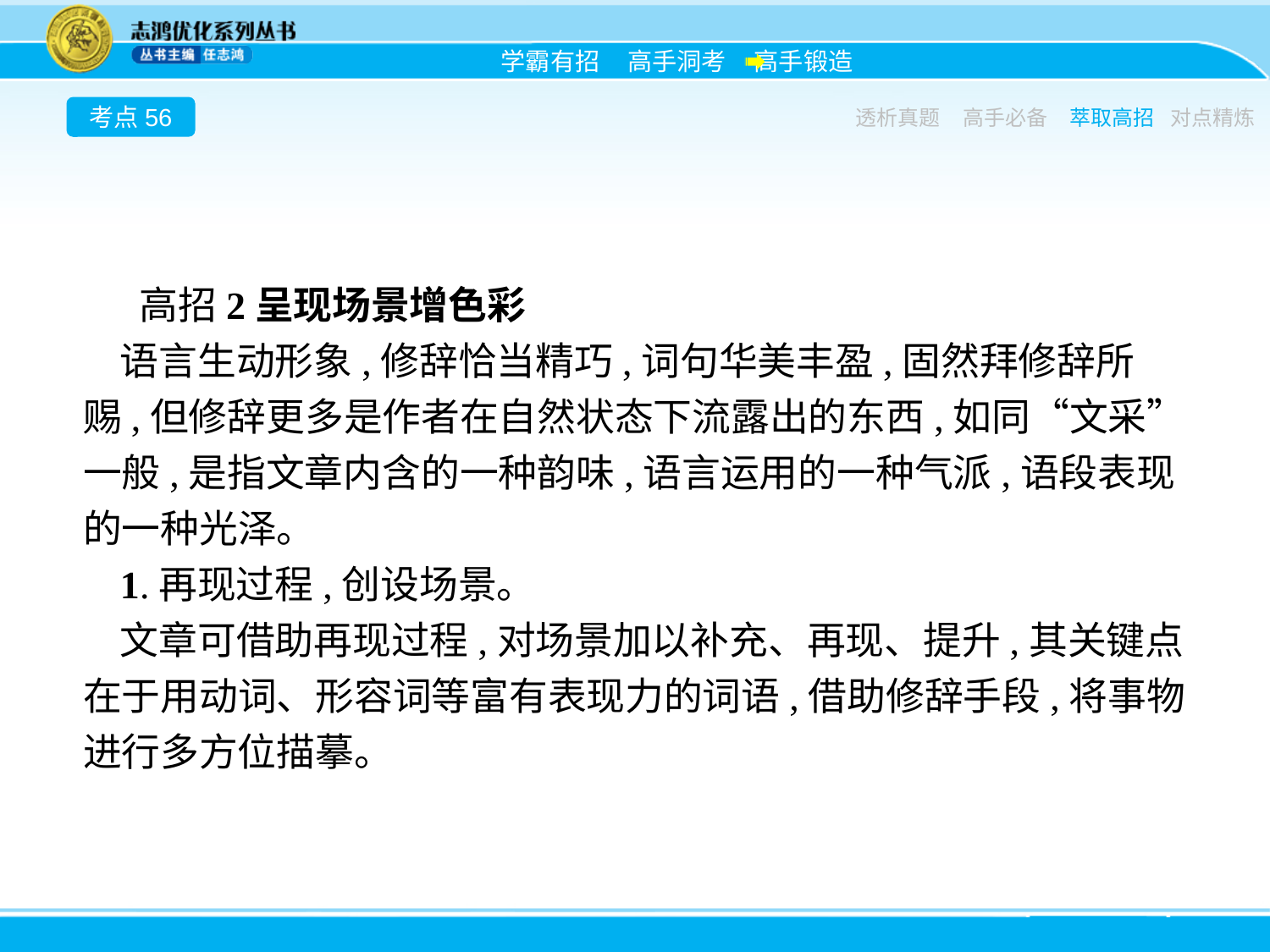

考点56
透析真题
高手必备
萃取高招
对点精炼
高招2呈现场景增色彩
语言生动形象,修辞恰当精巧,词句华美丰盈,固然拜修辞所赐,但修辞更多是作者在自然状态下流露出的东西,如同“文采”一般,是指文章内含的一种韵味,语言运用的一种气派,语段表现的一种光泽。
1.再现过程,创设场景。
文章可借助再现过程,对场景加以补充、再现、提升,其关键点在于用动词、形容词等富有表现力的词语,借助修辞手段,将事物进行多方位描摹。